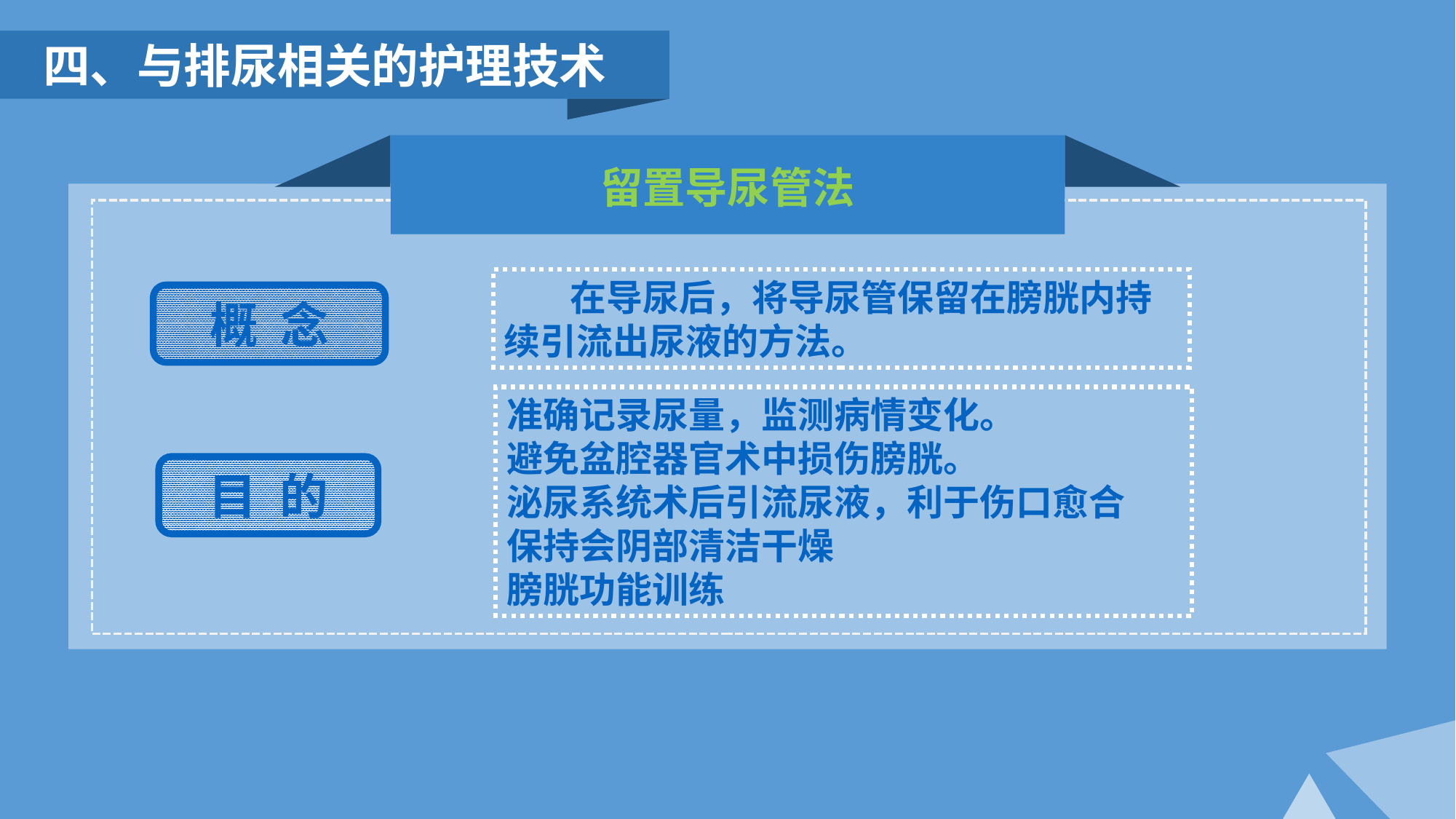

四、与排尿相关的护理技术

留置导尿管法

       在导尿后，将导尿管保留在膀胱内持续引流出尿液的方法。
概  念
准确记录尿量，监测病情变化。
避免盆腔器官术中损伤膀胱。
泌尿系统术后引流尿液，利于伤口愈合
保持会阴部清洁干燥
膀胱功能训练
目  的